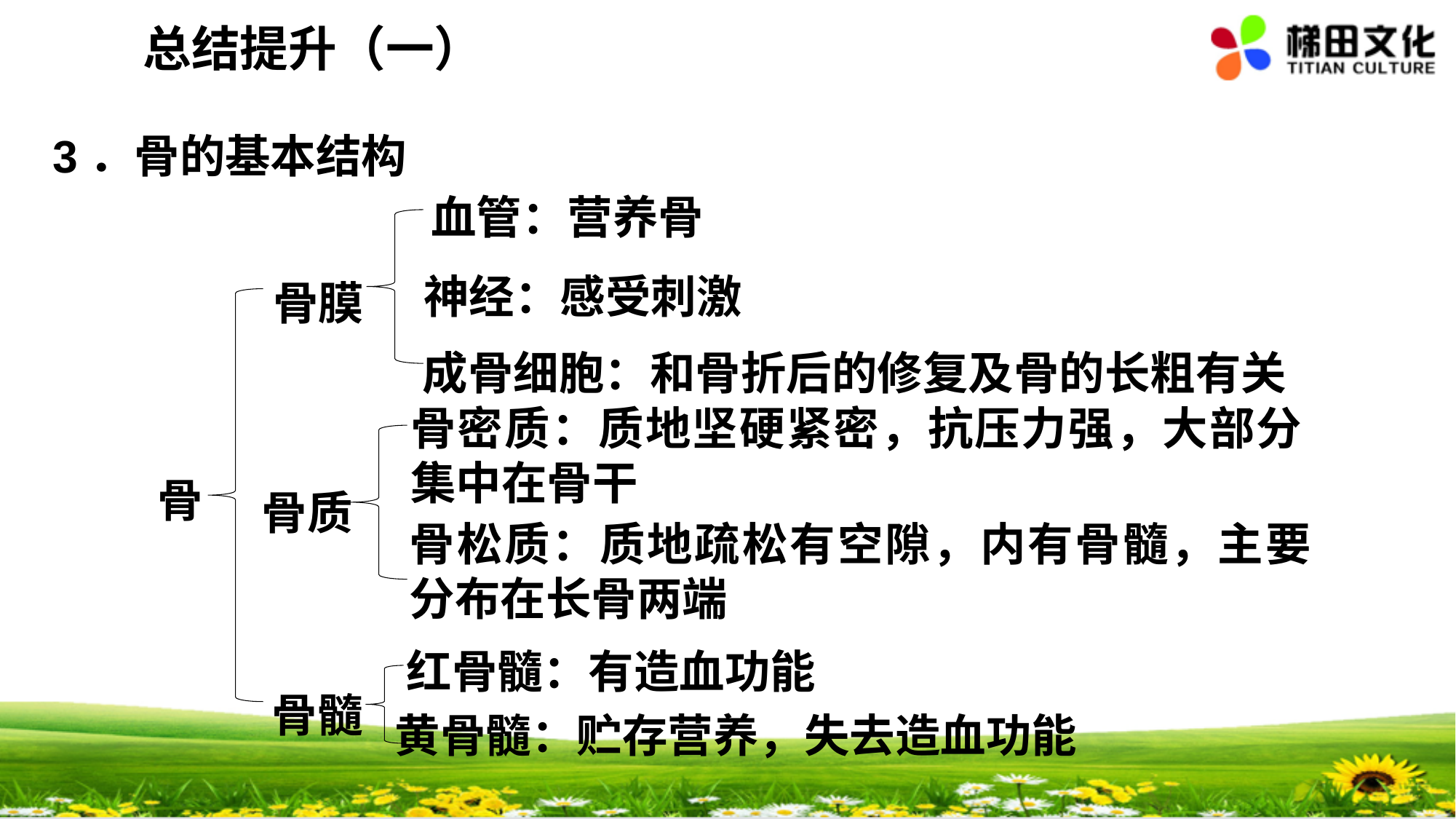

总结提升（一）
3．骨的基本结构
血管：营养骨

神经：感受刺激
骨膜

成骨细胞：和骨折后的修复及骨的长粗有关
骨密质：质地坚硬紧密，抗压力强，大部分集中在骨干

骨
骨质
骨松质：质地疏松有空隙，内有骨髓，主要分布在长骨两端
红骨髓：有造血功能
骨髓

黄骨髓：贮存营养，失去造血功能